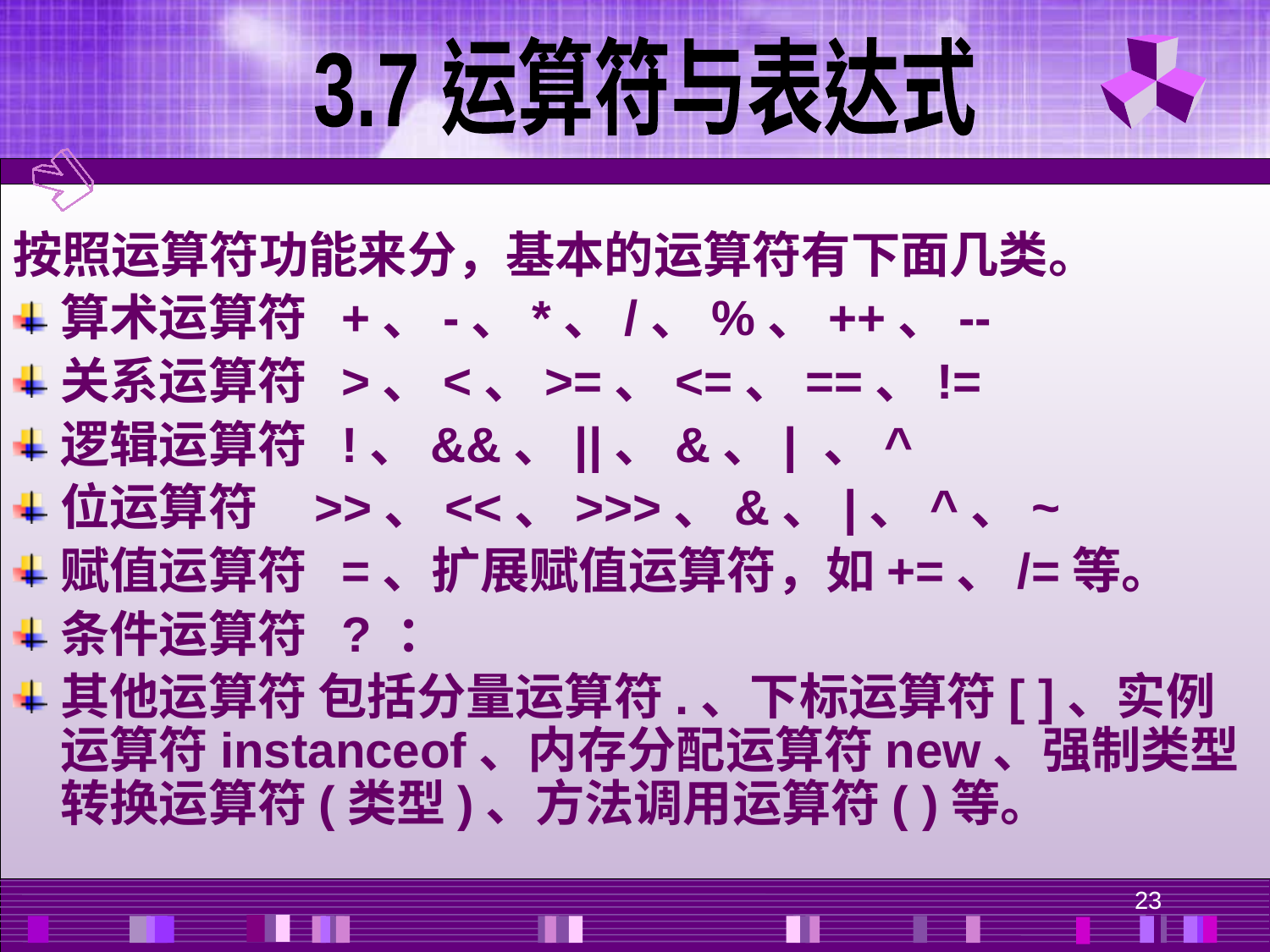

3.7 运算符与表达式

按照运算符功能来分，基本的运算符有下面几类。
算术运算符  +、-、*、/、%、++、--
关系运算符  >、<、>=、<=、==、!=
逻辑运算符  !、&&、||、&、| 、^
位运算符    >>、<<、>>>、&、|、^、~
赋值运算符  =、扩展赋值运算符，如+=、/=等。
条件运算符  ? ：
其他运算符 包括分量运算符.、下标运算符[ ]、实例运算符instanceof、内存分配运算符new、强制类型转换运算符(类型)、方法调用运算符( )等。
23